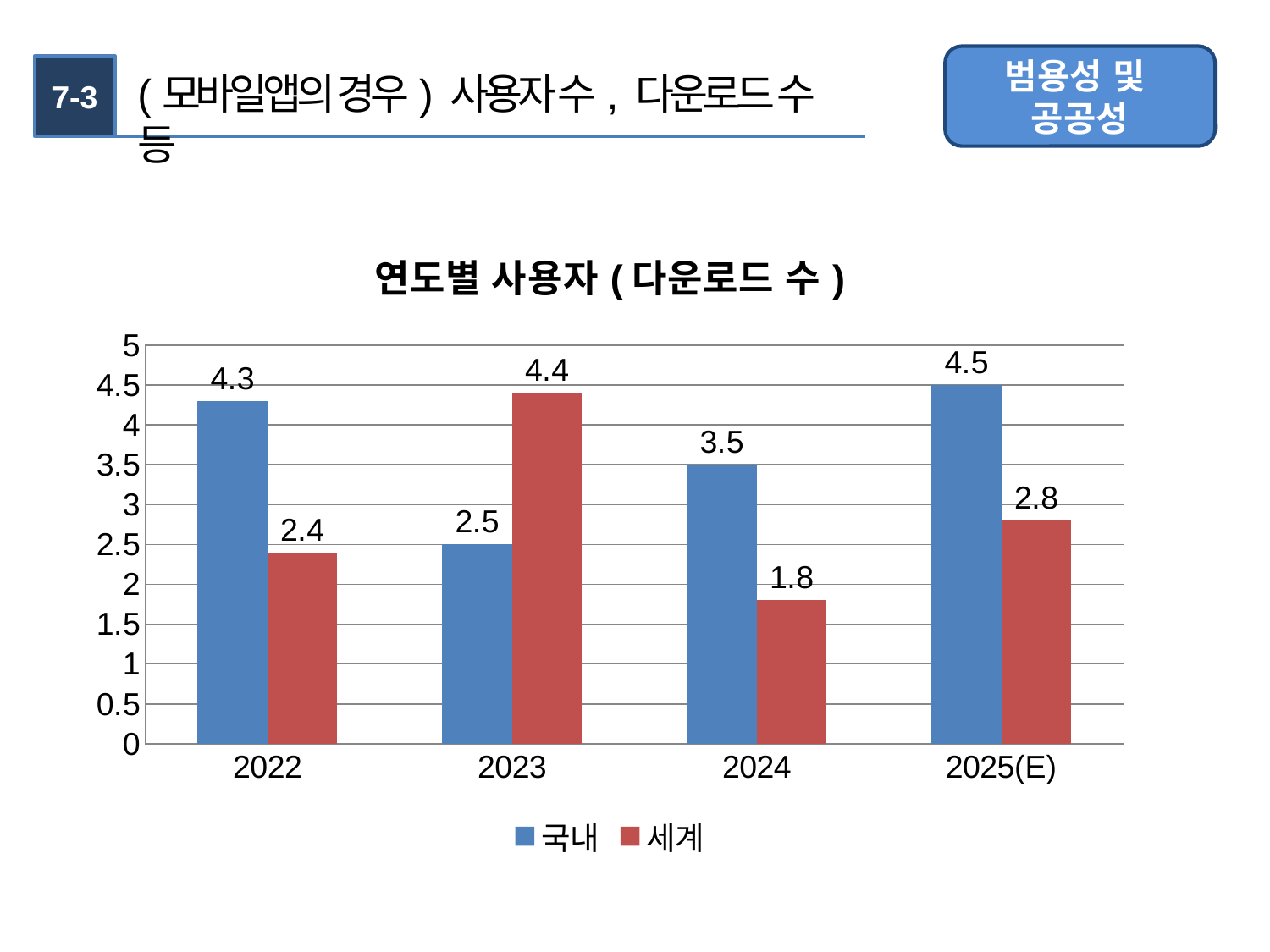

범용성 및
공공성
7-3
(모바일앱의 경우) 사용자 수, 다운로드 수 등

### Chart: 연도별 사용자(다운로드 수)

| Category | 국내 | 세계 |
|---|---|---|
| 2022 | 4.3 | 2.4 |
| 2023 | 2.5 | 4.4 |
| 2024 | 3.5 | 1.8 |
| 2025(E) | 4.5 | 2.8 |